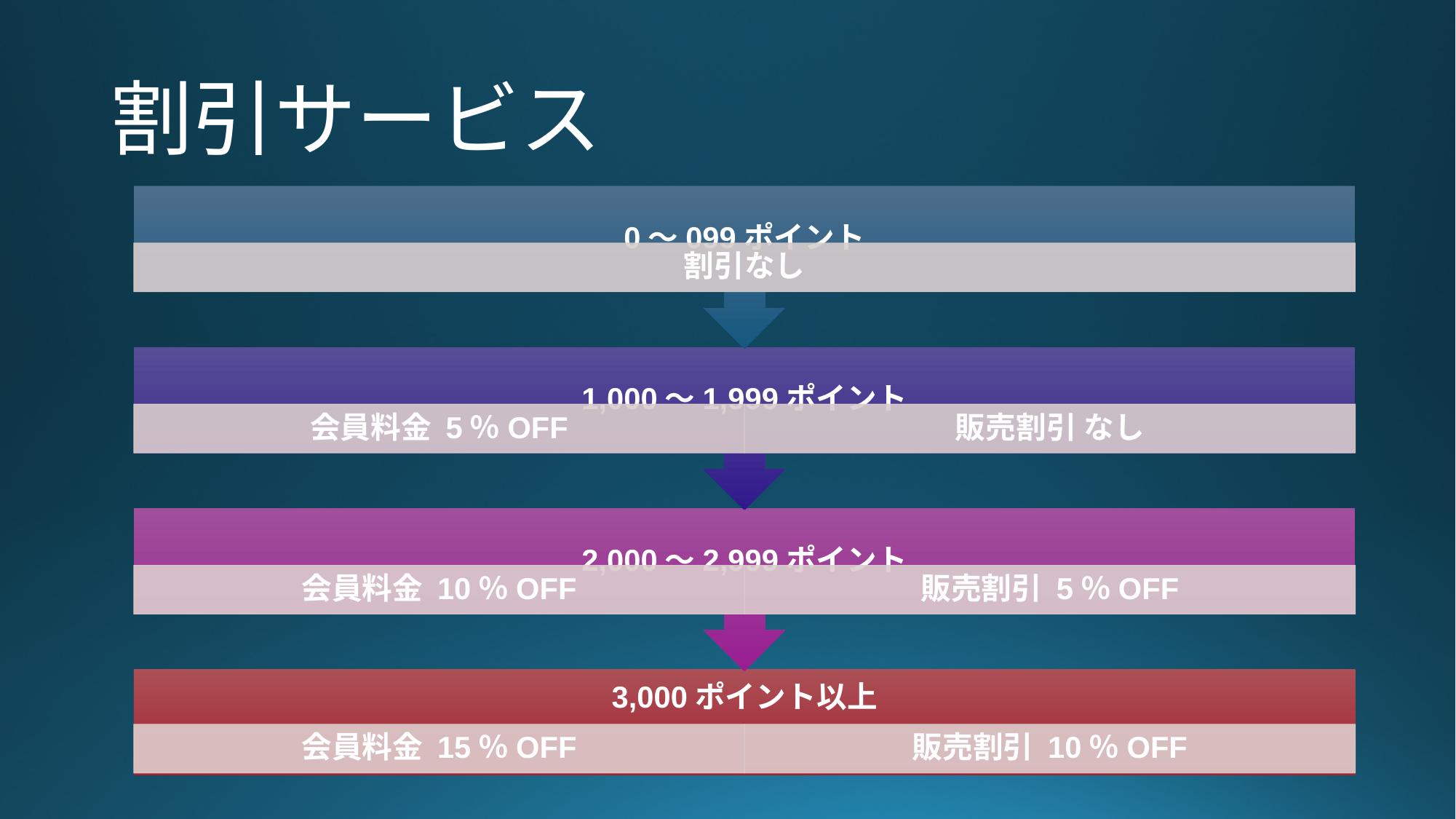

# 割引サービス
3,000ポイント以上
会員料金 15％OFF
販売割引 10％OFF
2,000～2,999ポイント
会員料金 10％OFF
販売割引 5％OFF
1,000～1,999ポイント
会員料金 5％OFF
販売割引 なし
0～099ポイント
割引なし